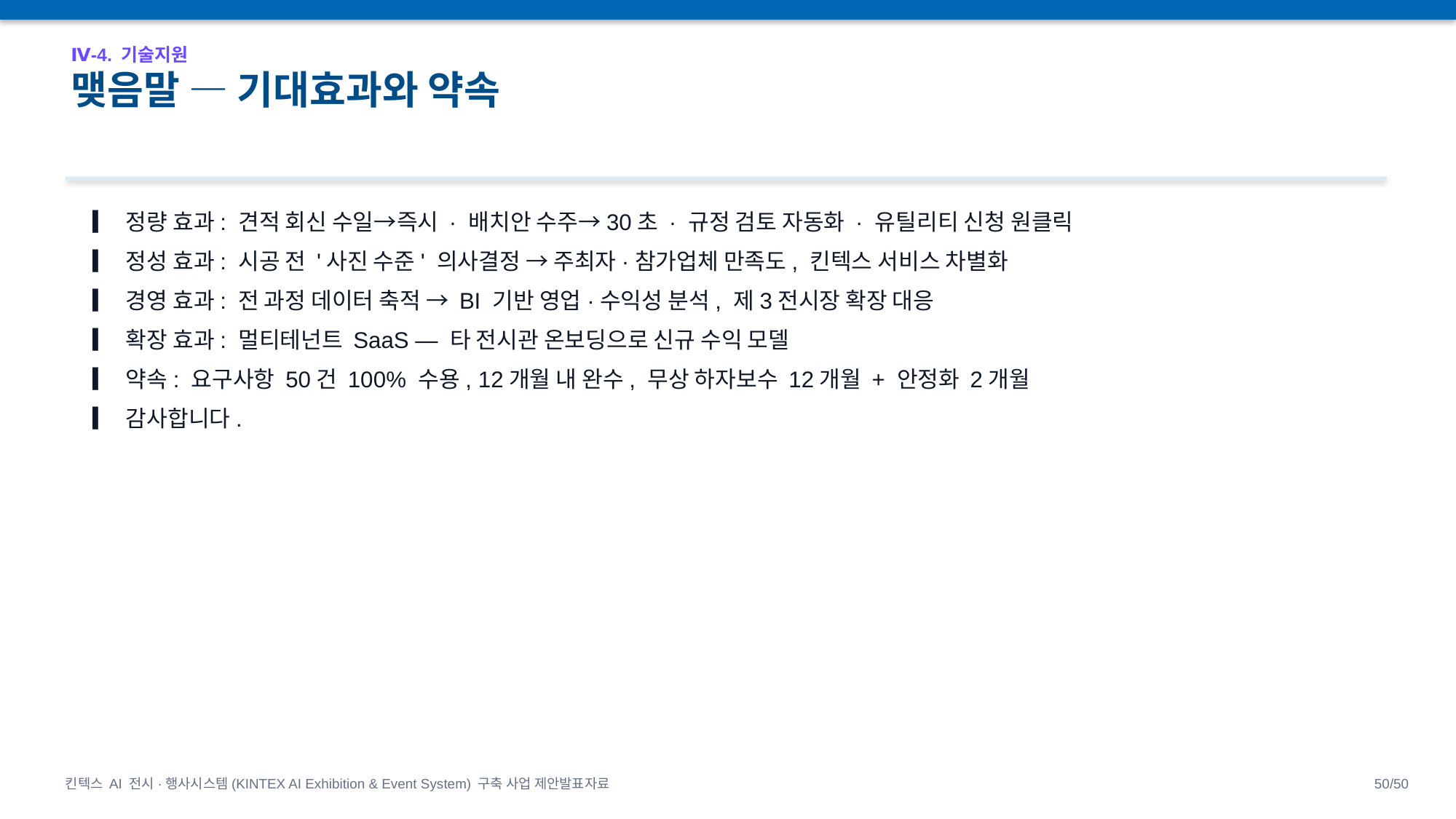

Ⅳ-4. 기술지원
맺음말 — 기대효과와 약속

▎ 정량 효과: 견적 회신 수일→즉시 · 배치안 수주→30초 · 규정 검토 자동화 · 유틸리티 신청 원클릭
▎ 정성 효과: 시공 전 '사진 수준' 의사결정 → 주최자·참가업체 만족도, 킨텍스 서비스 차별화
▎ 경영 효과: 전 과정 데이터 축적 → BI 기반 영업·수익성 분석, 제3전시장 확장 대응
▎ 확장 효과: 멀티테넌트 SaaS — 타 전시관 온보딩으로 신규 수익 모델
▎ 약속: 요구사항 50건 100% 수용, 12개월 내 완수, 무상 하자보수 12개월 + 안정화 2개월
▎ 감사합니다.
킨텍스 AI 전시·행사시스템(KINTEX AI Exhibition & Event System) 구축 사업 제안발표자료
50/50